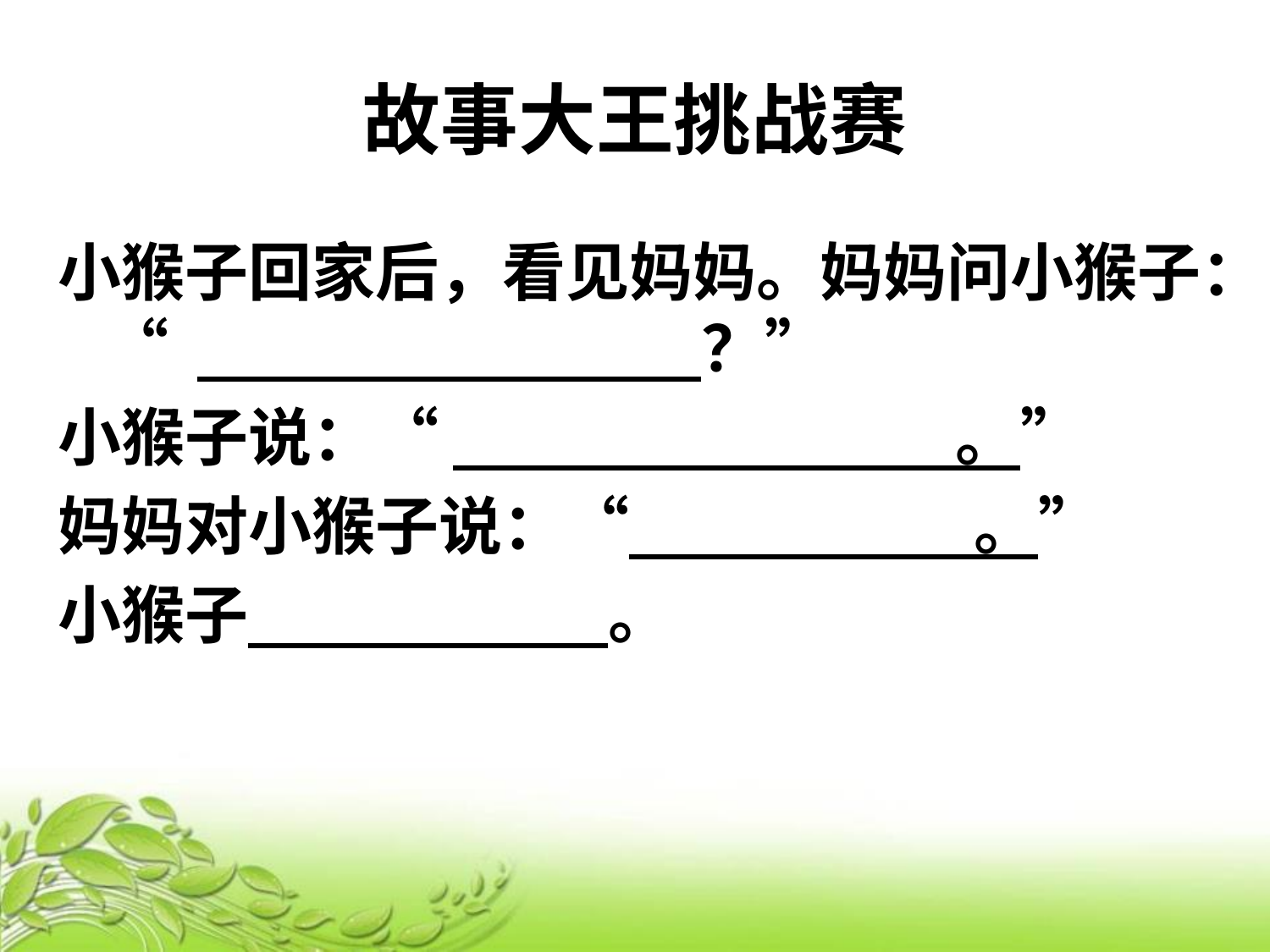

# 故事大王挑战赛
小猴子回家后，看见妈妈。妈妈问小猴子：“                                     ？”
小猴子说：“                                    。”
妈妈对小猴子说：“                        。”
小猴子                         。